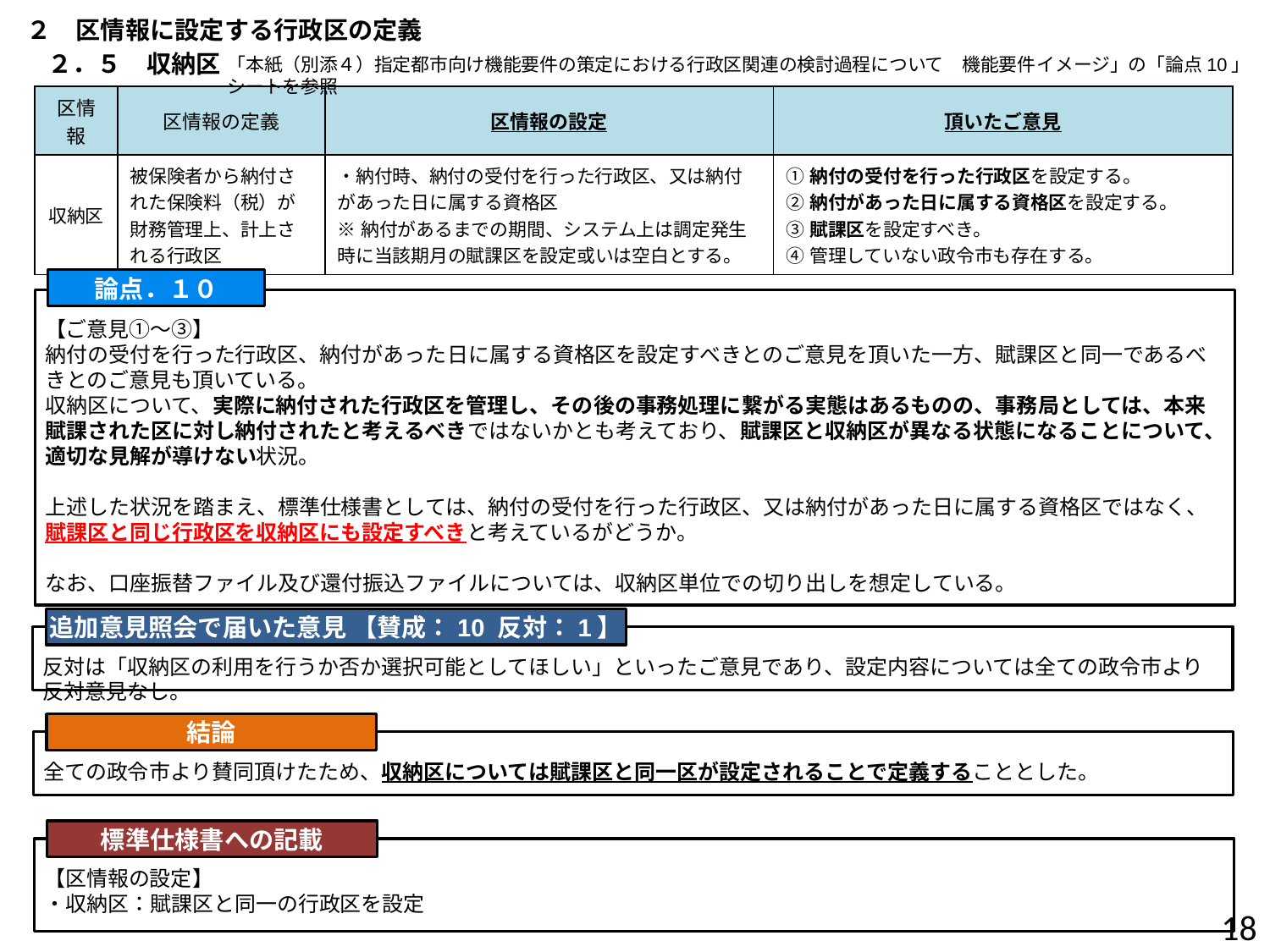

２　区情報に設定する行政区の定義
２．５　収納区
「本紙（別添４）指定都市向け機能要件の策定における行政区関連の検討過程について　機能要件イメージ」の「論点10」シートを参照
| 区情報 | 区情報の定義 | 区情報の設定 | 頂いたご意見 |
| --- | --- | --- | --- |
| 収納区 | 被保険者から納付された保険料（税）が財務管理上、計上される行政区 | ・納付時、納付の受付を行った行政区、又は納付があった日に属する資格区 ※納付があるまでの期間、システム上は調定発生時に当該期月の賦課区を設定或いは空白とする。 | ①納付の受付を行った行政区を設定する。 ②納付があった日に属する資格区を設定する。 ③賦課区を設定すべき。 ④管理していない政令市も存在する。 |
論点．１０

【ご意見①～③】
納付の受付を行った行政区、納付があった日に属する資格区を設定すべきとのご意見を頂いた一方、賦課区と同一であるべきとのご意見も頂いている。
収納区について、実際に納付された行政区を管理し、その後の事務処理に繋がる実態はあるものの、事務局としては、本来賦課された区に対し納付されたと考えるべきではないかとも考えており、賦課区と収納区が異なる状態になることについて、適切な見解が導けない状況。

上述した状況を踏まえ、標準仕様書としては、納付の受付を行った行政区、又は納付があった日に属する資格区ではなく、賦課区と同じ行政区を収納区にも設定すべきと考えているがどうか。

なお、口座振替ファイル及び還付振込ファイルについては、収納区単位での切り出しを想定している。
追加意見照会で届いた意見 【賛成：10 反対：1】

反対は「収納区の利用を行うか否か選択可能としてほしい」といったご意見であり、設定内容については全ての政令市より反対意見なし。
結論

全ての政令市より賛同頂けたため、収納区については賦課区と同一区が設定されることで定義することとした。
標準仕様書への記載

【区情報の設定】
・収納区：賦課区と同一の行政区を設定
18